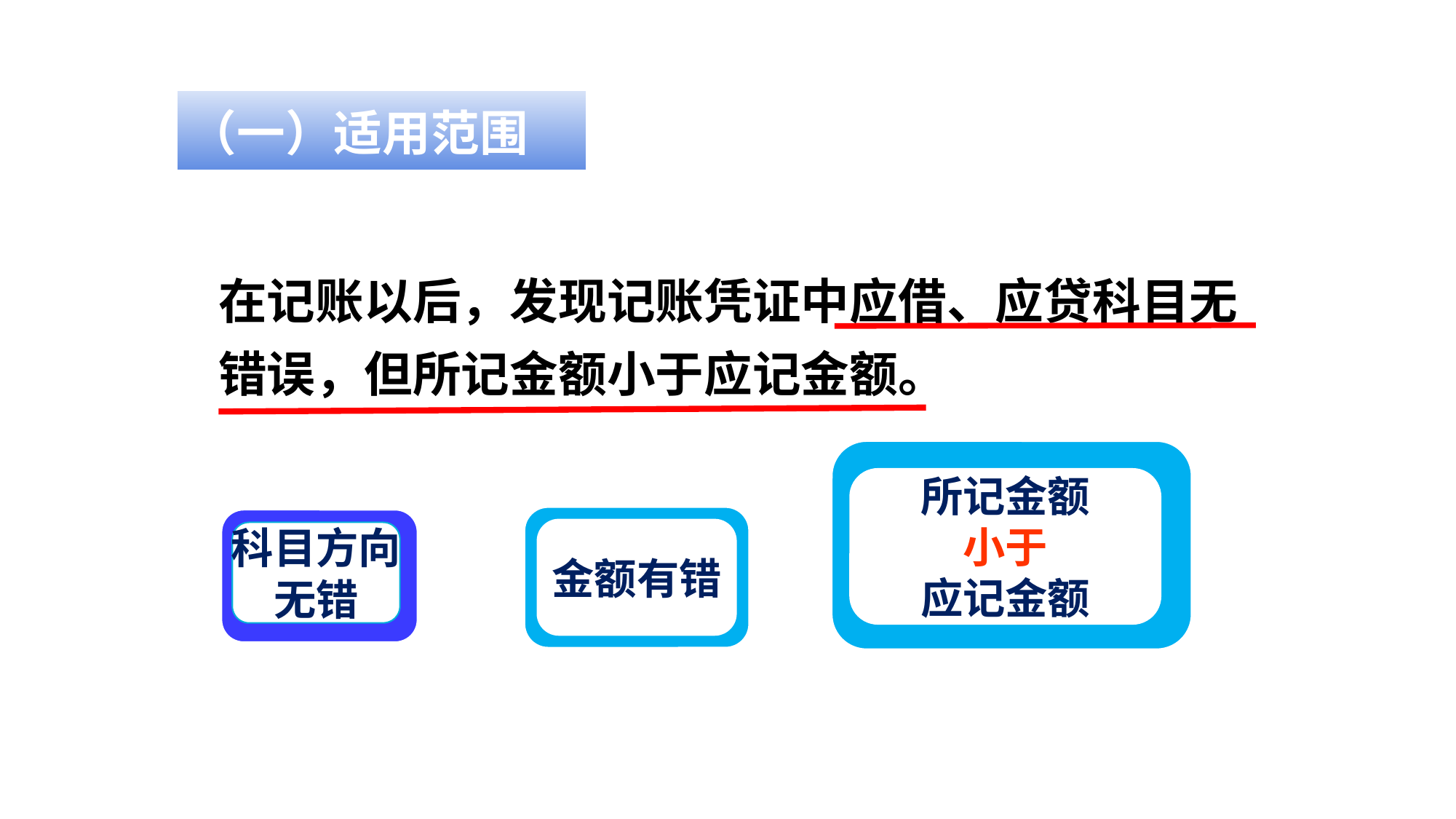

（一）适用范围
在记账以后，发现记账凭证中应借、应贷科目无错误，但所记金额小于应记金额。

所记金额
小于
应记金额

金额有错

科目方向
无错
37